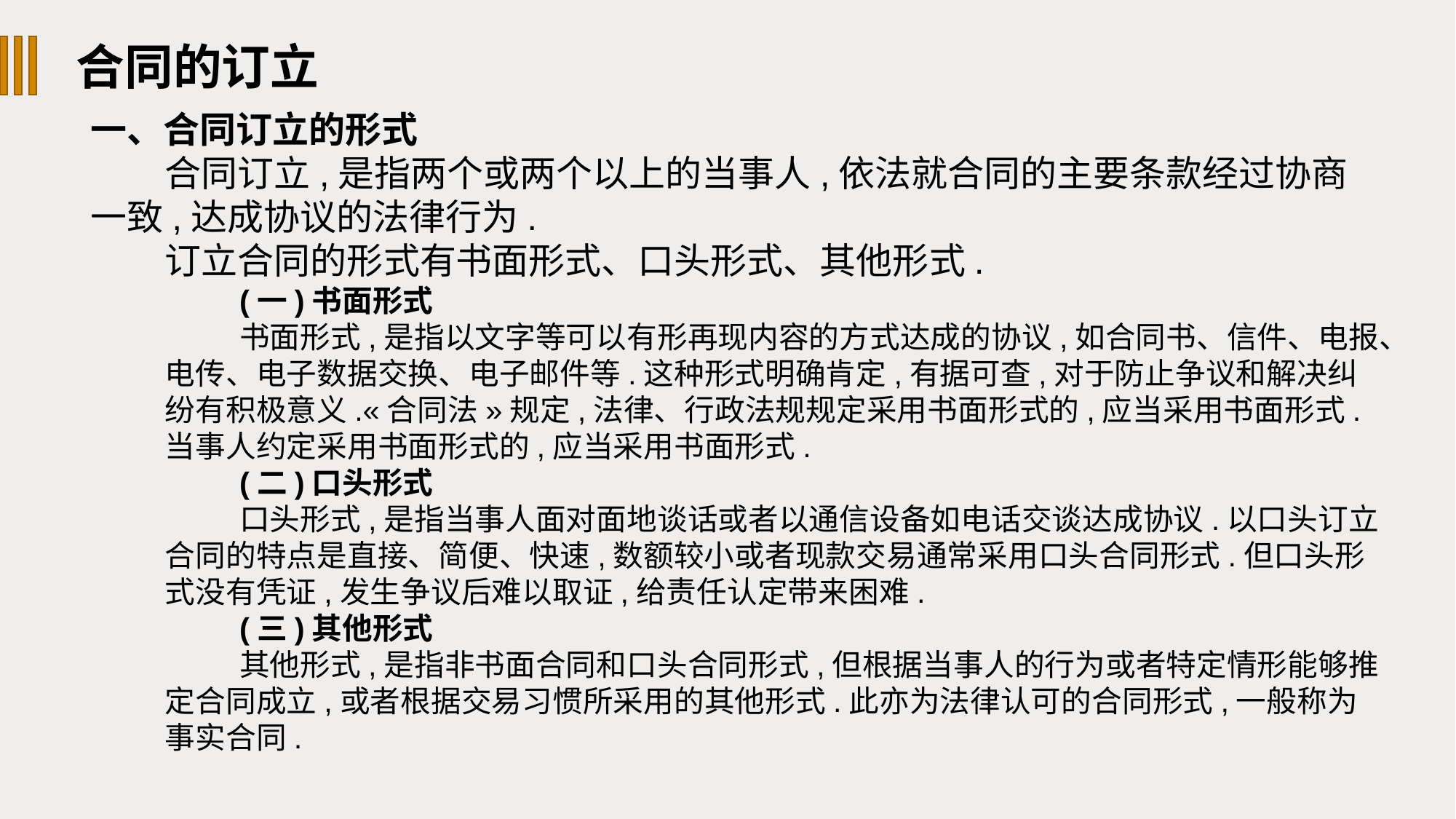

合同的订立

一、合同订立的形式
合同订立,是指两个或两个以上的当事人,依法就合同的主要条款经过协商一致,达成协议的法律行为.
订立合同的形式有书面形式、口头形式、其他形式.
(一)书面形式
书面形式,是指以文字等可以有形再现内容的方式达成的协议,如合同书、信件、电报、电传、电子数据交换、电子邮件等.这种形式明确肯定,有据可查,对于防止争议和解决纠纷有积极意义.«合同法»规定,法律、行政法规规定采用书面形式的,应当采用书面形式.当事人约定采用书面形式的,应当采用书面形式.
(二)口头形式
口头形式,是指当事人面对面地谈话或者以通信设备如电话交谈达成协议.以口头订立合同的特点是直接、简便、快速,数额较小或者现款交易通常采用口头合同形式.但口头形式没有凭证,发生争议后难以取证,给责任认定带来困难.
(三)其他形式
其他形式,是指非书面合同和口头合同形式,但根据当事人的行为或者特定情形能够推定合同成立,或者根据交易习惯所采用的其他形式.此亦为法律认可的合同形式,一般称为事实合同.